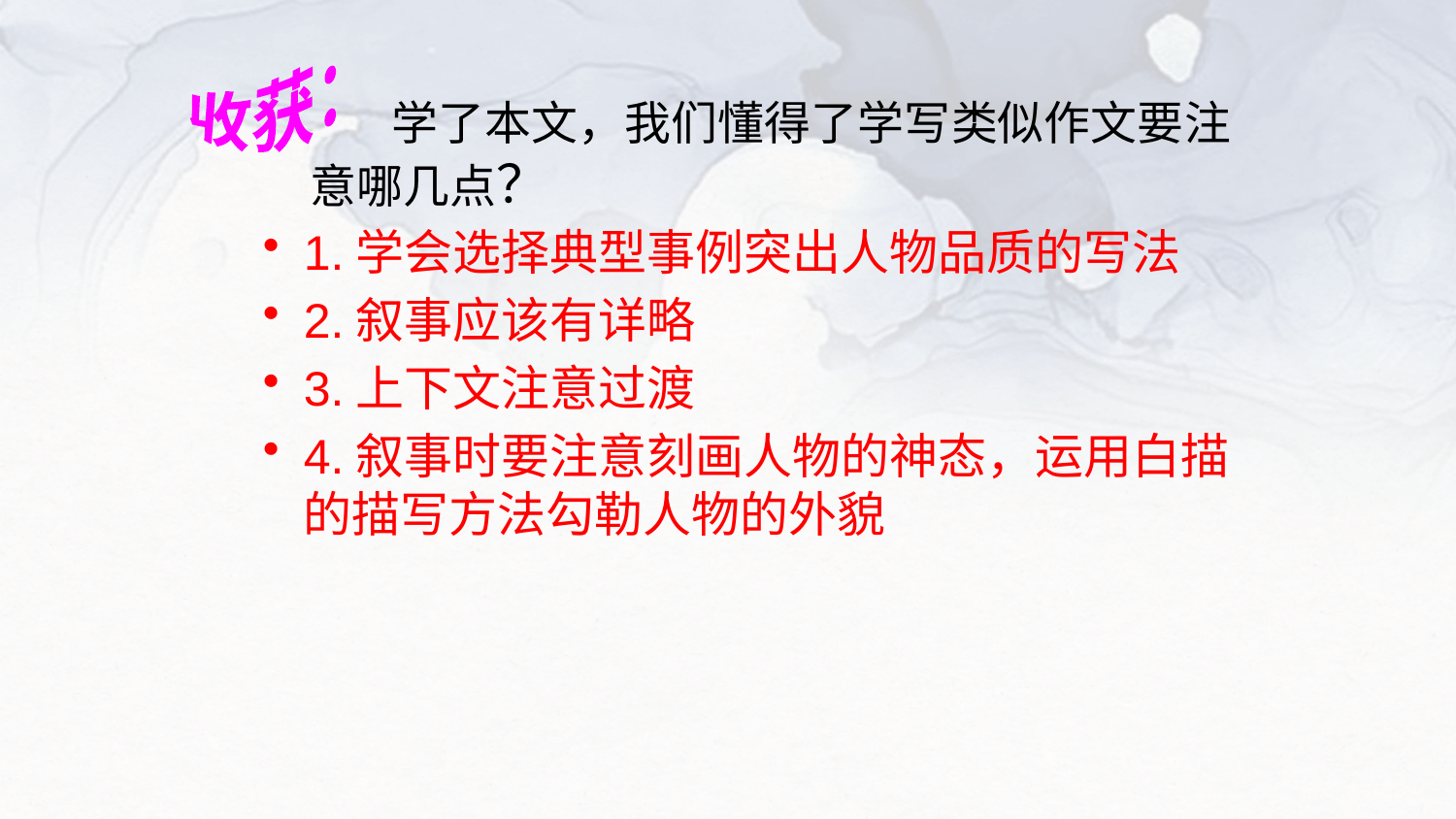

收获：
      学了本文，我们懂得了学写类似作文要注意哪几点？
1.学会选择典型事例突出人物品质的写法
2.叙事应该有详略
3.上下文注意过渡
4.叙事时要注意刻画人物的神态，运用白描的描写方法勾勒人物的外貌